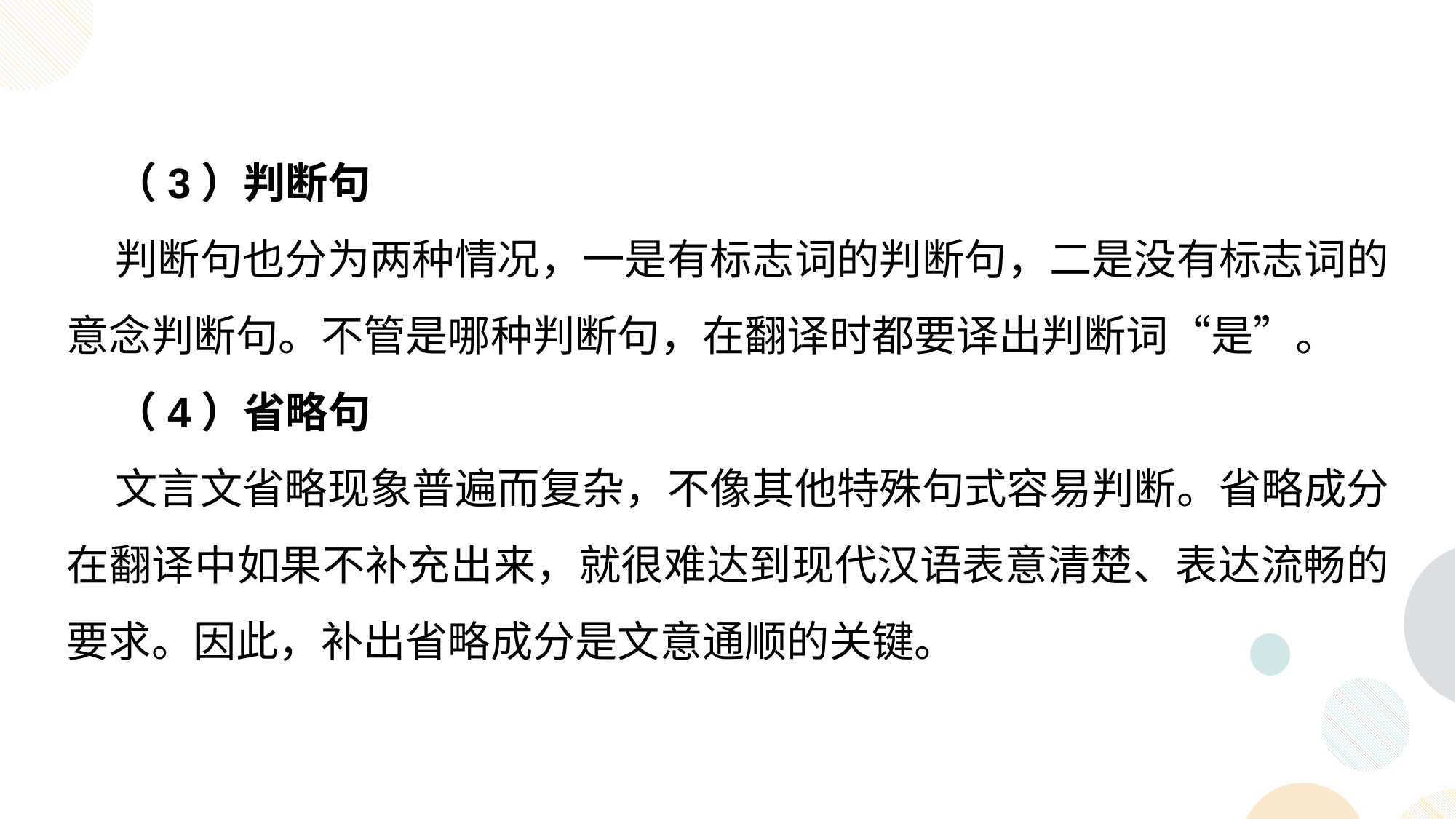

（3）判断句
    判断句也分为两种情况，一是有标志词的判断句，二是没有标志词的意念判断句。不管是哪种判断句，在翻译时都要译出判断词“是”。
    （4）省略句
    文言文省略现象普遍而复杂，不像其他特殊句式容易判断。省略成分在翻译中如果不补充出来，就很难达到现代汉语表意清楚、表达流畅的要求。因此，补出省略成分是文意通顺的关键。